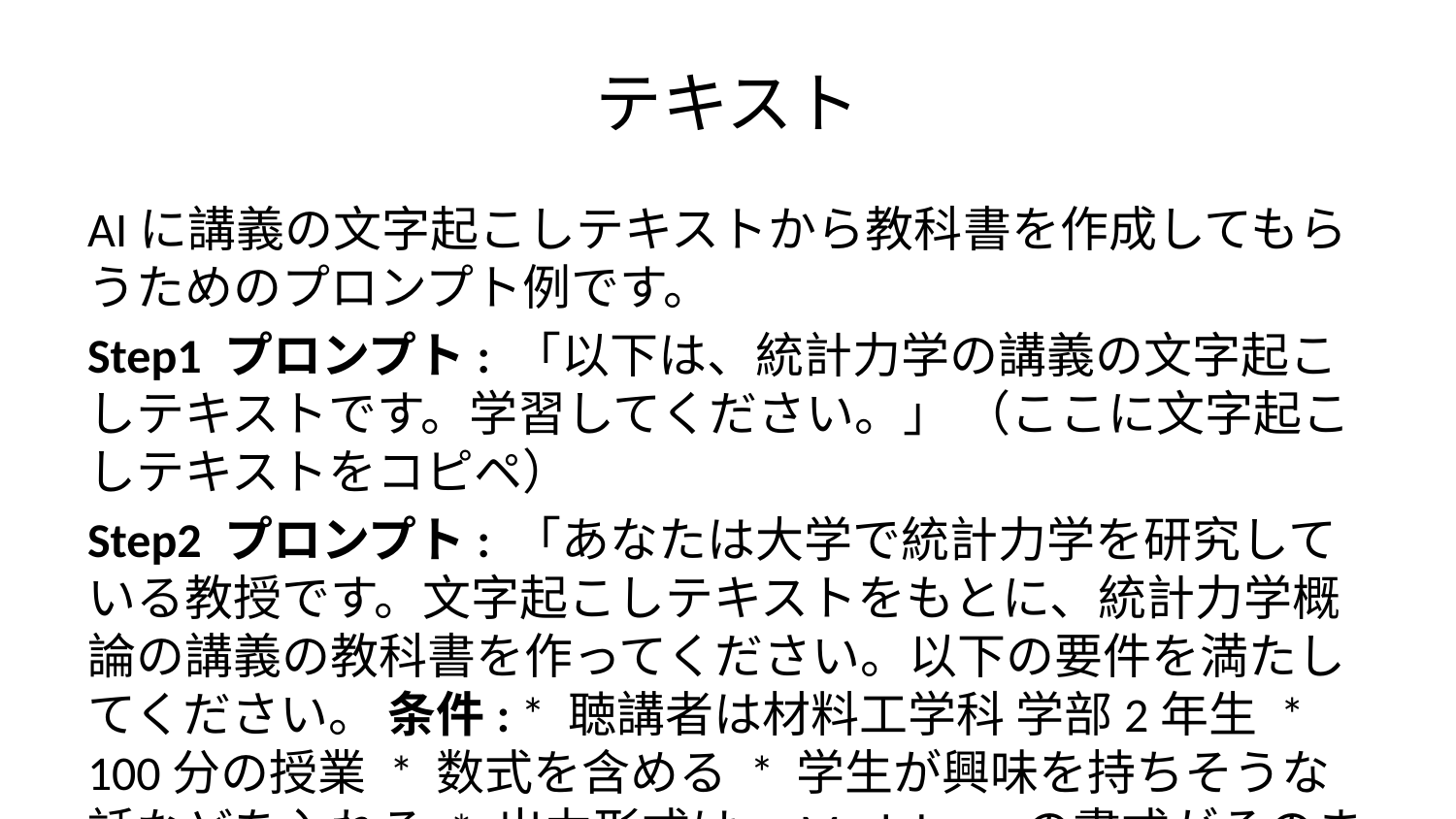

# テキスト
AIに講義の文字起こしテキストから教科書を作成してもらうためのプロンプト例です。
Step1 プロンプト: 「以下は、統計力学の講義の文字起こしテキストです。学習してください。」 （ここに文字起こしテキストをコピペ）
Step2 プロンプト: 「あなたは大学で統計力学を研究している教授です。文字起こしテキストをもとに、統計力学概論の講義の教科書を作ってください。以下の要件を満たしてください。 条件: * 聴講者は材料工学科 学部2年生 * 100分の授業 * 数式を含める * 学生が興味を持ちそうな話などを入れる * 出力形式は、Markdownの書式がそのまま見えるように、コードブロック形式（markdown ...）で出力してください。」